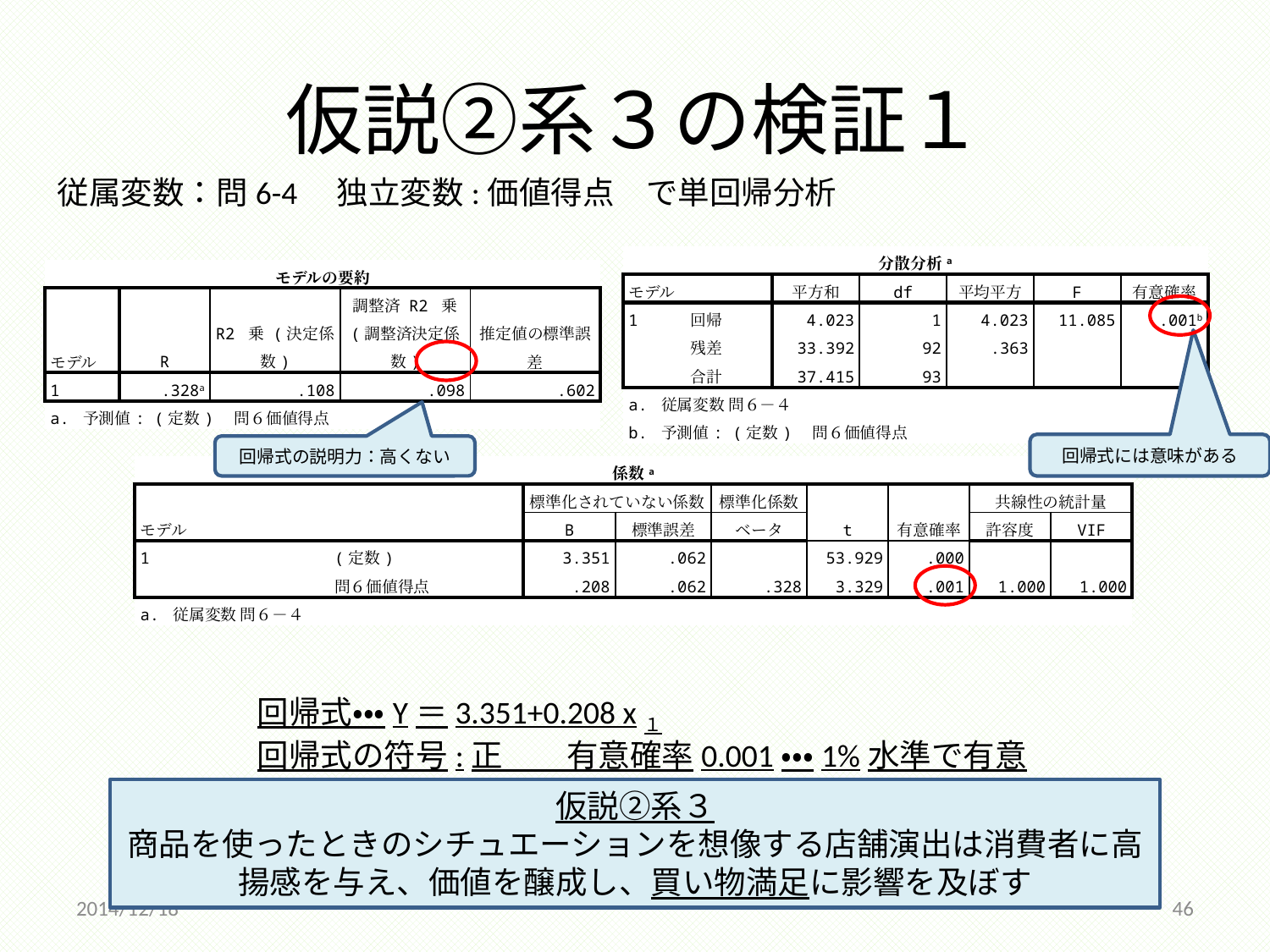

# 仮説②系３の検証１
従属変数：問6-4　独立変数:価値得点　で単回帰分析
| 分散分析a |  |  |  |  |  |  |
| --- | --- | --- | --- | --- | --- | --- |
| モデル |  | 平方和 | df | 平均平方 | F | 有意確率 |
| 1 | 回帰 | 4.023 | 1 | 4.023 | 11.085 | .001b |
|  | 残差 | 33.392 | 92 | .363 |  |  |
|  | 合計 | 37.415 | 93 |  |  |  |
| a. 従属変数 問６－４ |  |  |  |  |  |  |
| b. 予測値: (定数)　問６価値得点 |  |  |  |  |  |  |
| モデルの要約 |  |  |  |  |
| --- | --- | --- | --- | --- |
| モデル | R | R2 乗 (決定係数) | 調整済 R2 乗 (調整済決定係数) | 推定値の標準誤差 |
| 1 | .328a | .108 | .098 | .602 |
| a. 予測値: (定数)　問６価値得点 |  |  |  |  |

回帰式には意味がある
回帰式の説明力：高くない
| 係数a |  |  |  |  |  |  |  |  |
| --- | --- | --- | --- | --- | --- | --- | --- | --- |
| モデル |  | 標準化されていない係数 |  | 標準化係数 | t | 有意確率 | 共線性の統計量 |  |
|  |  | B | 標準誤差 | ベータ |  |  | 許容度 | VIF |
| 1 | (定数) | 3.351 | .062 |  | 53.929 | .000 |  |  |
|  | 問６価値得点 | .208 | .062 | .328 | 3.329 | .001 | 1.000 | 1.000 |
| a. 従属変数 問６－４ |  |  |  |  |  |  |  |  |

回帰式・・・Y＝3.351+0.208 x１
回帰式の符号:正　　有意確率0.001・・・1%水準で有意

仮説②系３
商品を使ったときのシチュエーションを想像する店舗演出は消費者に高揚感を与え、価値を醸成し、買い物満足に影響を及ぼす

2014/12/18
46